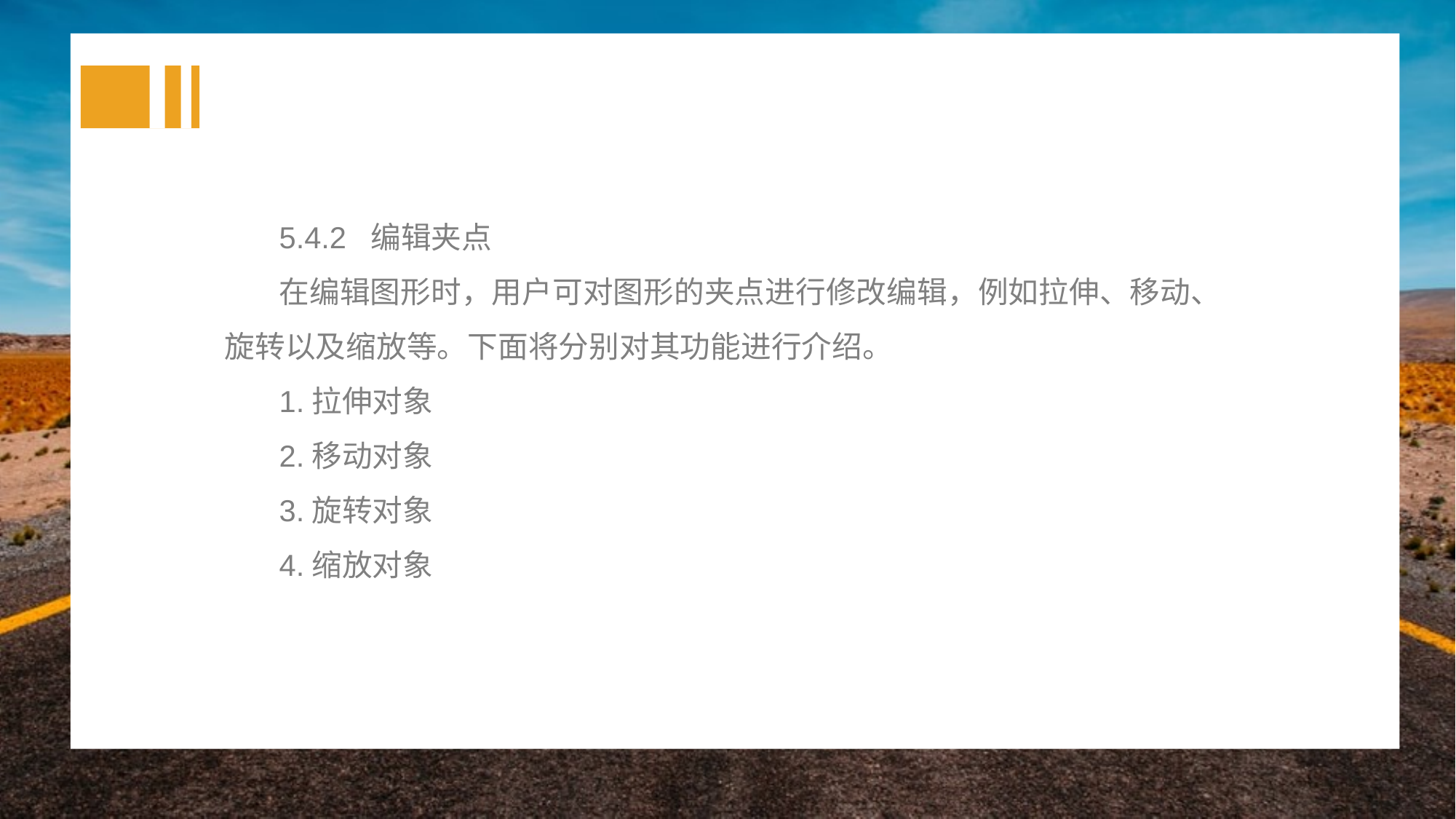

5.4.2  编辑夹点
在编辑图形时，用户可对图形的夹点进行修改编辑，例如拉伸、移动、旋转以及缩放等。下面将分别对其功能进行介绍。
1.拉伸对象
2.移动对象
3.旋转对象
4.缩放对象